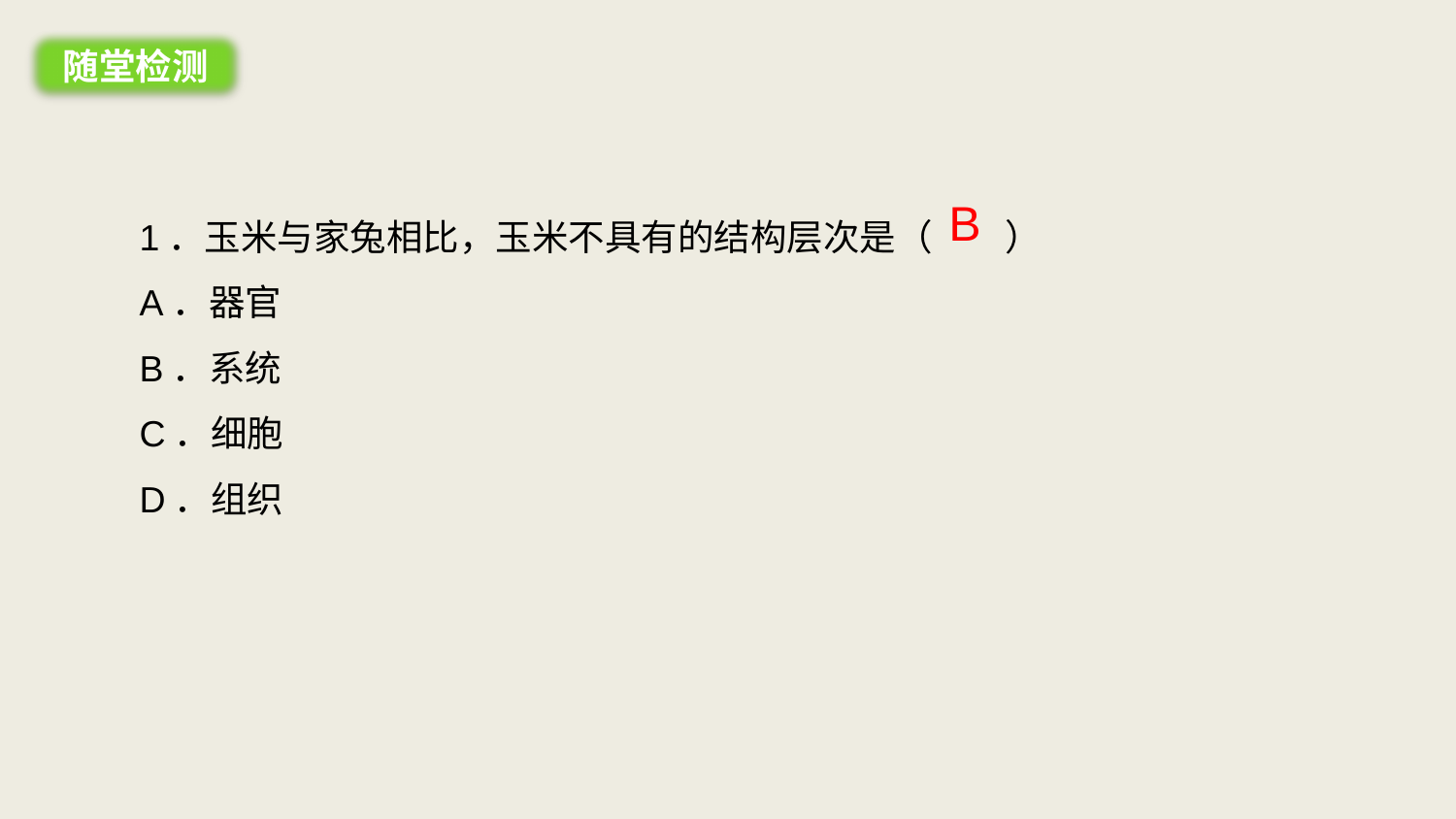

随堂检测
1．玉米与家兔相比，玉米不具有的结构层次是（　　）
A．器官
B．系统
C．细胞
D．组织
B